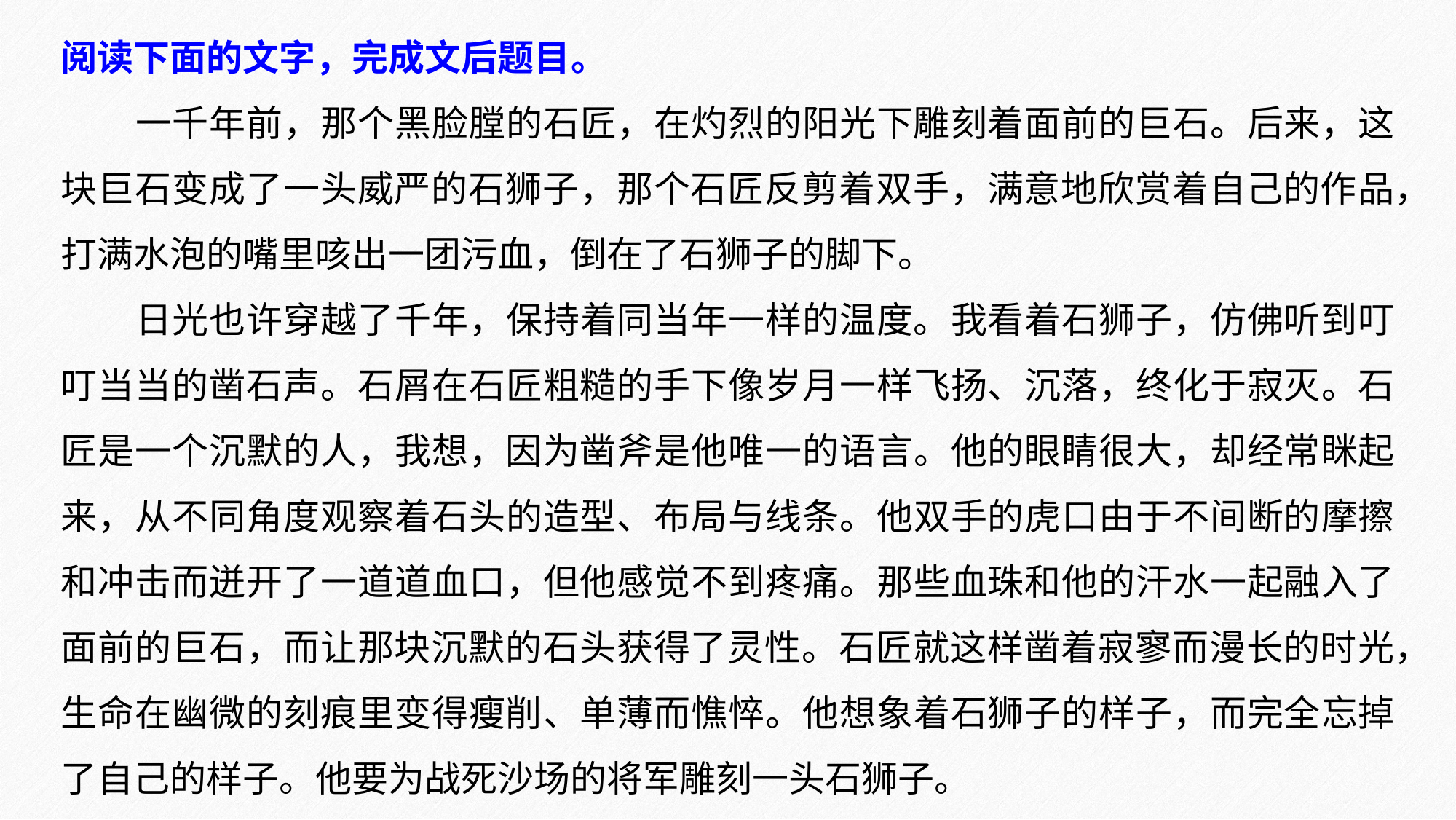

阅读下面的文字，完成文后题目。
一千年前，那个黑脸膛的石匠，在灼烈的阳光下雕刻着面前的巨石。后来，这块巨石变成了一头威严的石狮子，那个石匠反剪着双手，满意地欣赏着自己的作品，打满水泡的嘴里咳出一团污血，倒在了石狮子的脚下。
日光也许穿越了千年，保持着同当年一样的温度。我看着石狮子，仿佛听到叮叮当当的凿石声。石屑在石匠粗糙的手下像岁月一样飞扬、沉落，终化于寂灭。石匠是一个沉默的人，我想，因为凿斧是他唯一的语言。他的眼睛很大，却经常眯起来，从不同角度观察着石头的造型、布局与线条。他双手的虎口由于不间断的摩擦和冲击而迸开了一道道血口，但他感觉不到疼痛。那些血珠和他的汗水一起融入了面前的巨石，而让那块沉默的石头获得了灵性。石匠就这样凿着寂寥而漫长的时光，生命在幽微的刻痕里变得瘦削、单薄而憔悴。他想象着石狮子的样子，而完全忘掉了自己的样子。他要为战死沙场的将军雕刻一头石狮子。